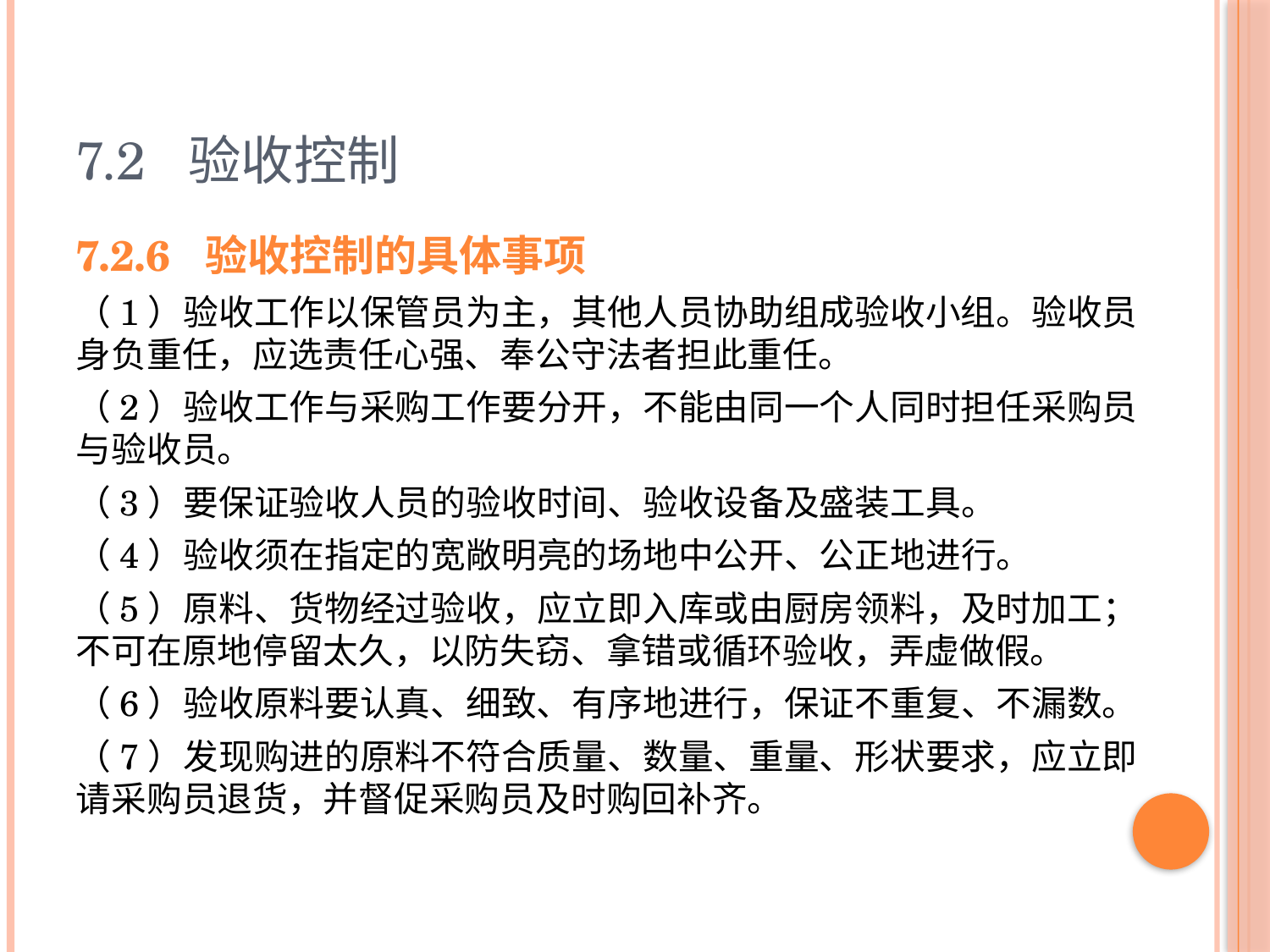

# 7.2  验收控制
7.2.6  验收控制的具体事项
（1）验收工作以保管员为主，其他人员协助组成验收小组。验收员身负重任，应选责任心强、奉公守法者担此重任。
（2）验收工作与采购工作要分开，不能由同一个人同时担任采购员与验收员。
（3）要保证验收人员的验收时间、验收设备及盛装工具。
（4）验收须在指定的宽敞明亮的场地中公开、公正地进行。
（5）原料、货物经过验收，应立即入库或由厨房领料，及时加工；不可在原地停留太久，以防失窃、拿错或循环验收，弄虚做假。
（6）验收原料要认真、细致、有序地进行，保证不重复、不漏数。
（7）发现购进的原料不符合质量、数量、重量、形状要求，应立即请采购员退货，并督促采购员及时购回补齐。